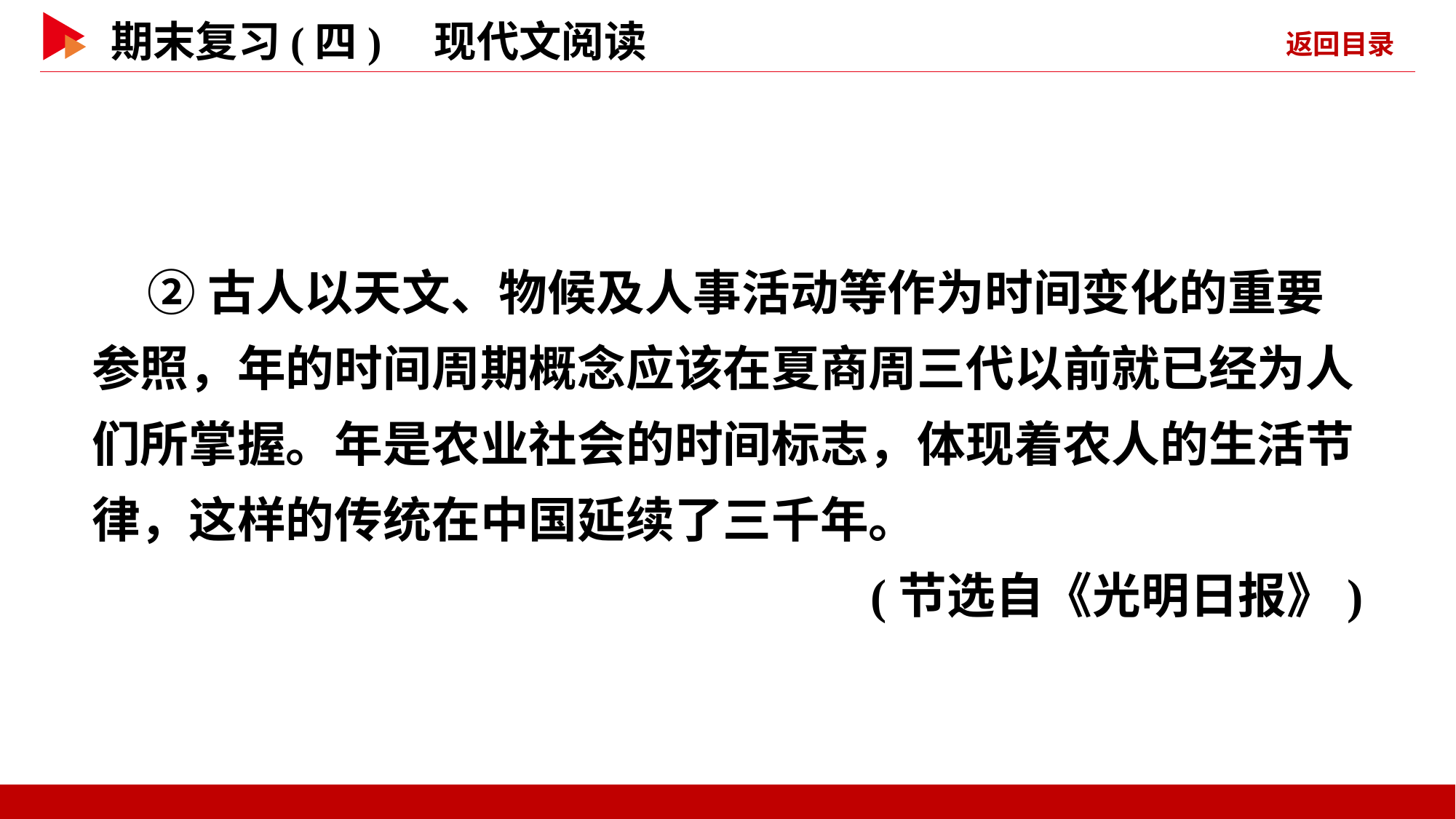

②古人以天文、物候及人事活动等作为时间变化的重要参照，年的时间周期概念应该在夏商周三代以前就已经为人们所掌握。年是农业社会的时间标志，体现着农人的生活节律，这样的传统在中国延续了三千年。
(节选自《光明日报》)